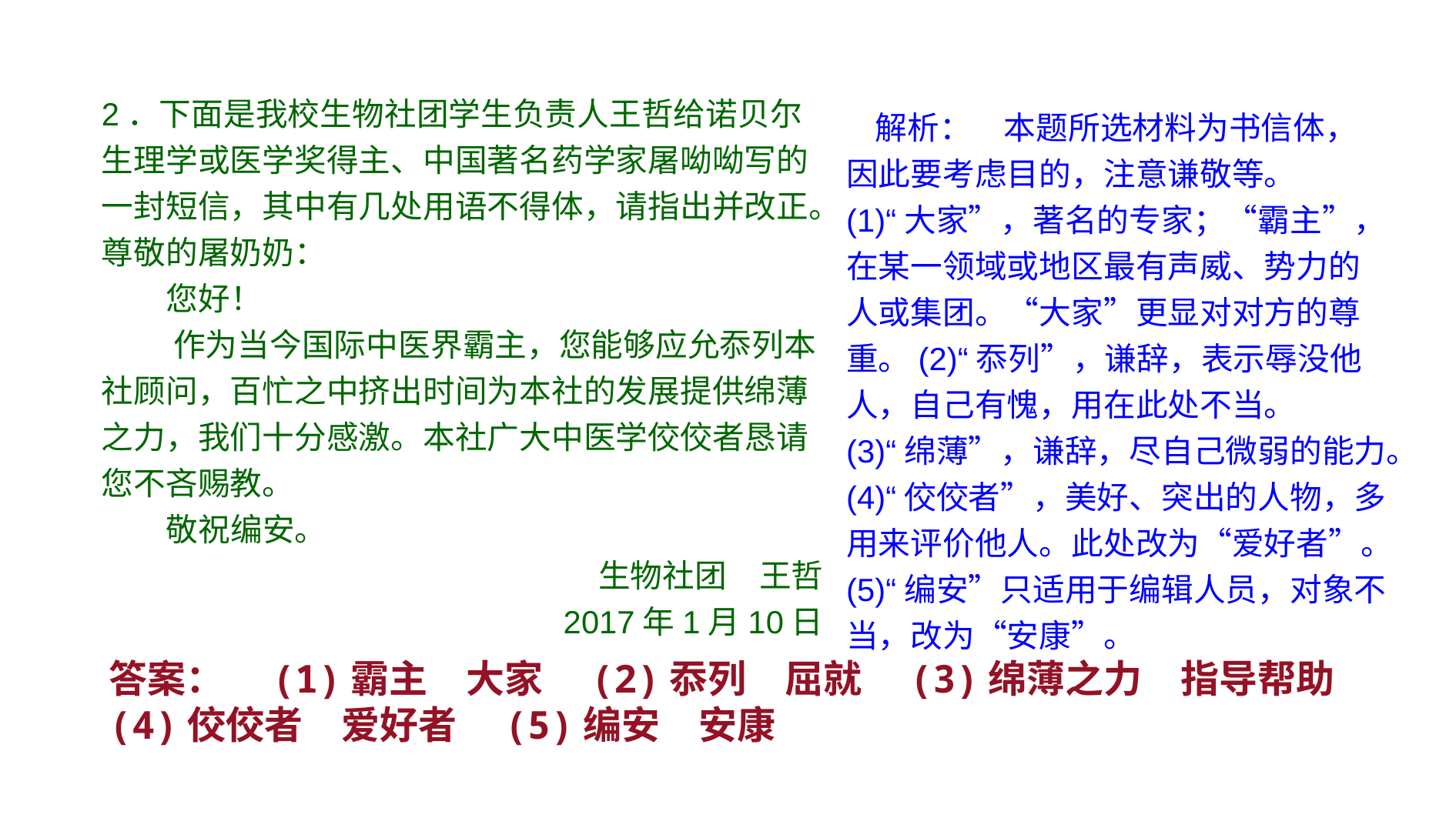

2．下面是我校生物社团学生负责人王哲给诺贝尔生理学或医学奖得主、中国著名药学家屠呦呦写的一封短信，其中有几处用语不得体，请指出并改正。
尊敬的屠奶奶：
        您好！
         作为当今国际中医界霸主，您能够应允忝列本社顾问，百忙之中挤出时间为本社的发展提供绵薄之力，我们十分感激。本社广大中医学佼佼者恳请您不吝赐教。
        敬祝编安。
生物社团　王哲
2017年1月10日
   解析：　本题所选材料为书信体，因此要考虑目的，注意谦敬等。(1)“大家”，著名的专家；“霸主”，在某一领域或地区最有声威、势力的人或集团。“大家”更显对对方的尊重。(2)“忝列”，谦辞，表示辱没他人，自己有愧，用在此处不当。(3)“绵薄”，谦辞，尽自己微弱的能力。(4)“佼佼者”，美好、突出的人物，多用来评价他人。此处改为“爱好者”。(5)“编安”只适用于编辑人员，对象不当，改为“安康”。

答案：　(1)霸主　大家　(2)忝列　屈就　(3)绵薄之力　指导帮助　(4)佼佼者　爱好者　(5)编安　安康